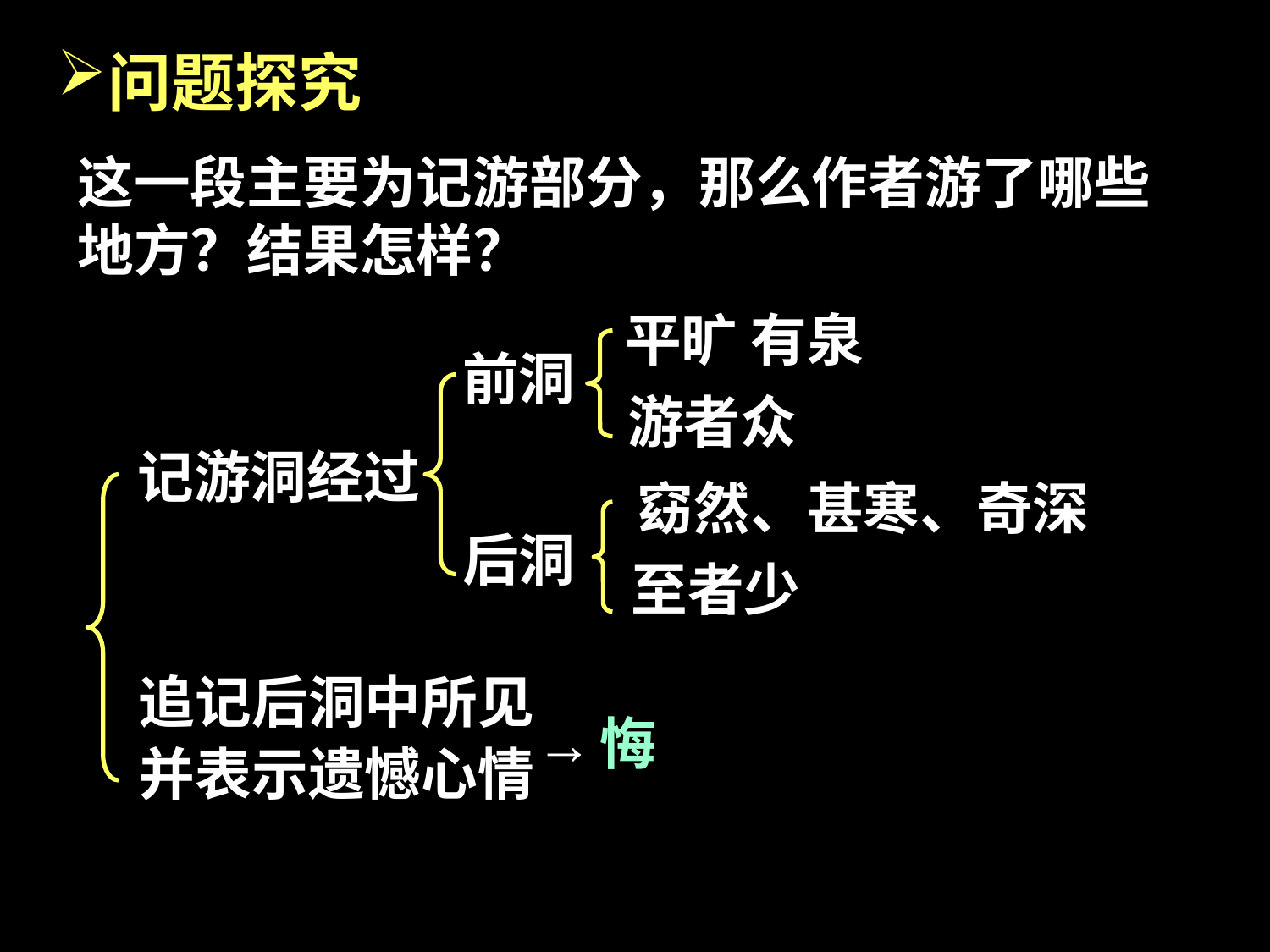

问题探究
这一段主要为记游部分，那么作者游了哪些地方？结果怎样？
平旷 有泉

前洞

游者众
记游洞经过

窈然、甚寒、奇深

后洞
至者少
追记后洞中所见
并表示遗憾心情
→
悔